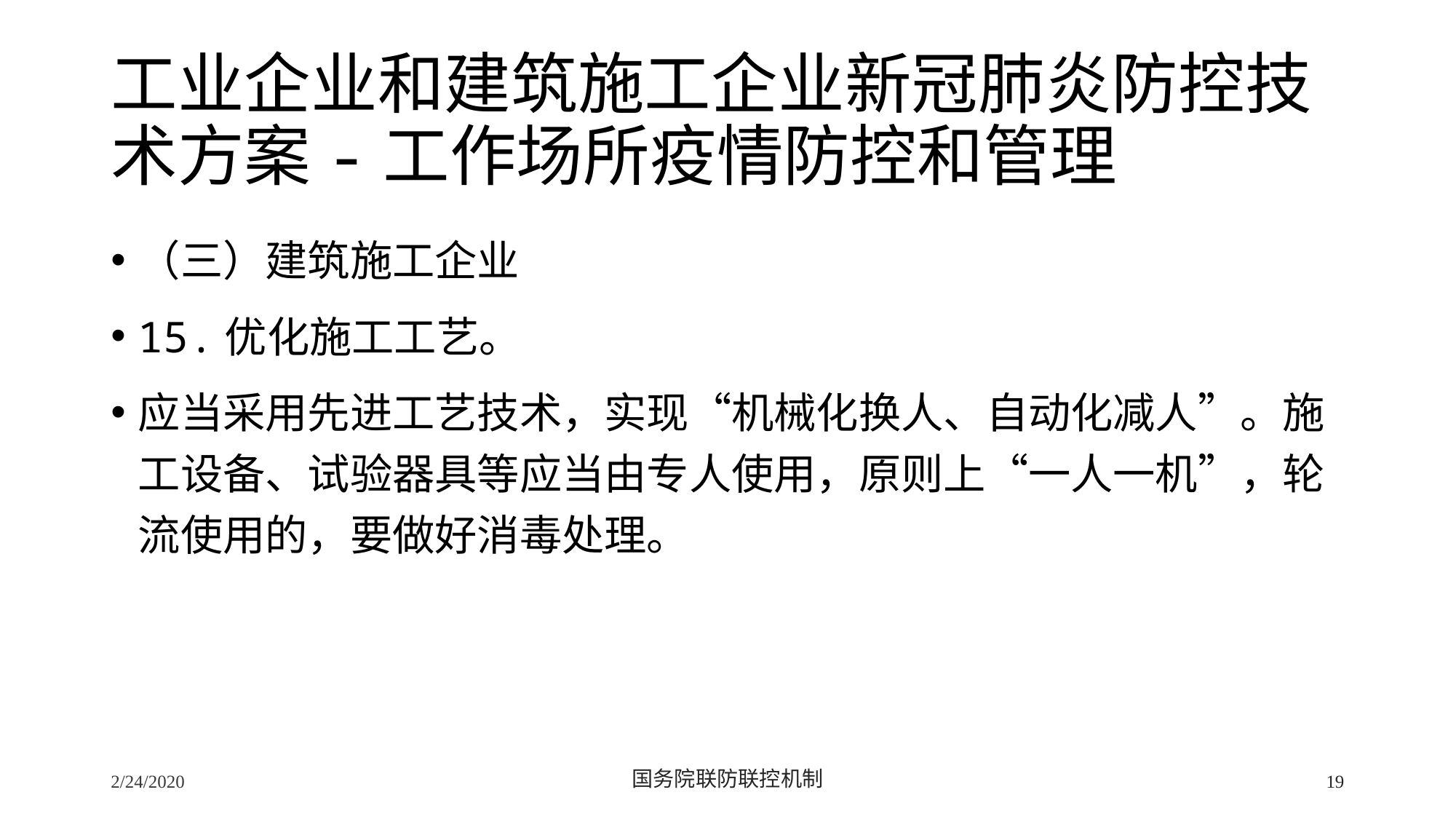

# 工业企业和建筑施工企业新冠肺炎防控技术方案-工作场所疫情防控和管理
（三）建筑施工企业
15.优化施工工艺。
应当采用先进工艺技术，实现“机械化换人、自动化减人”。施工设备、试验器具等应当由专人使用，原则上“一人一机”，轮流使用的，要做好消毒处理。
2/24/2020
国务院联防联控机制
19